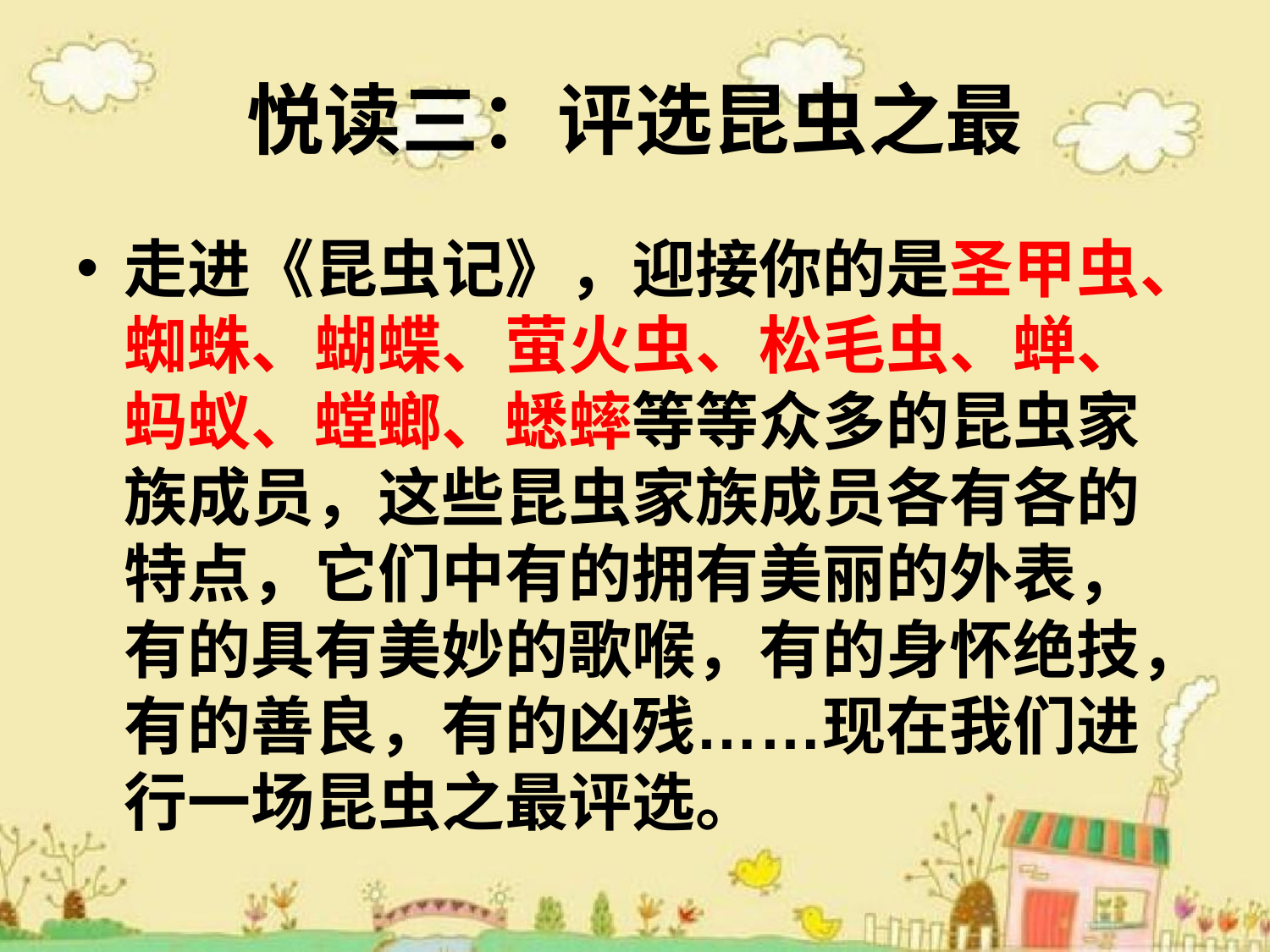

# 悦读三：评选昆虫之最
走进《昆虫记》，迎接你的是圣甲虫、蜘蛛、蝴蝶、萤火虫、松毛虫、蝉、蚂蚁、螳螂、蟋蟀等等众多的昆虫家族成员，这些昆虫家族成员各有各的特点，它们中有的拥有美丽的外表，有的具有美妙的歌喉，有的身怀绝技，有的善良，有的凶残……现在我们进行一场昆虫之最评选。